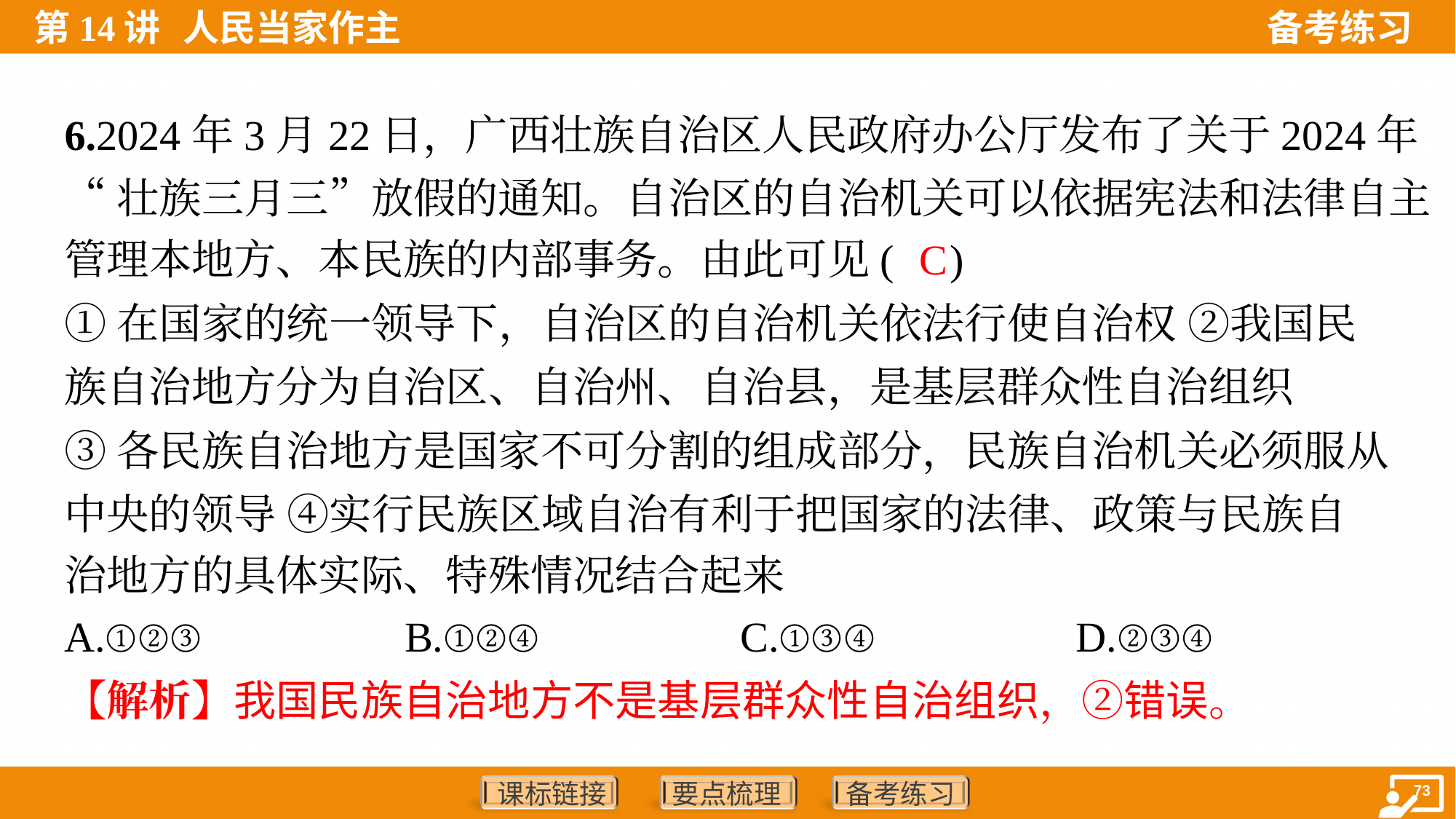

6.2024年3月22日，广西壮族自治区人民政府办公厅发布了关于2024年
“壮族三月三”放假的通知。自治区的自治机关可以依据宪法和法律自主
管理本地方、本民族的内部事务。由此可见(     )
C
①在国家的统一领导下，自治区的自治机关依法行使自治权 ②我国民
族自治地方分为自治区、自治州、自治县，是基层群众性自治组织
③各民族自治地方是国家不可分割的组成部分，民族自治机关必须服从
中央的领导 ④实行民族区域自治有利于把国家的法律、政策与民族自
治地方的具体实际、特殊情况结合起来
A.①②③	B.①②④	C.①③④	D.②③④
【解析】我国民族自治地方不是基层群众性自治组织，②错误。